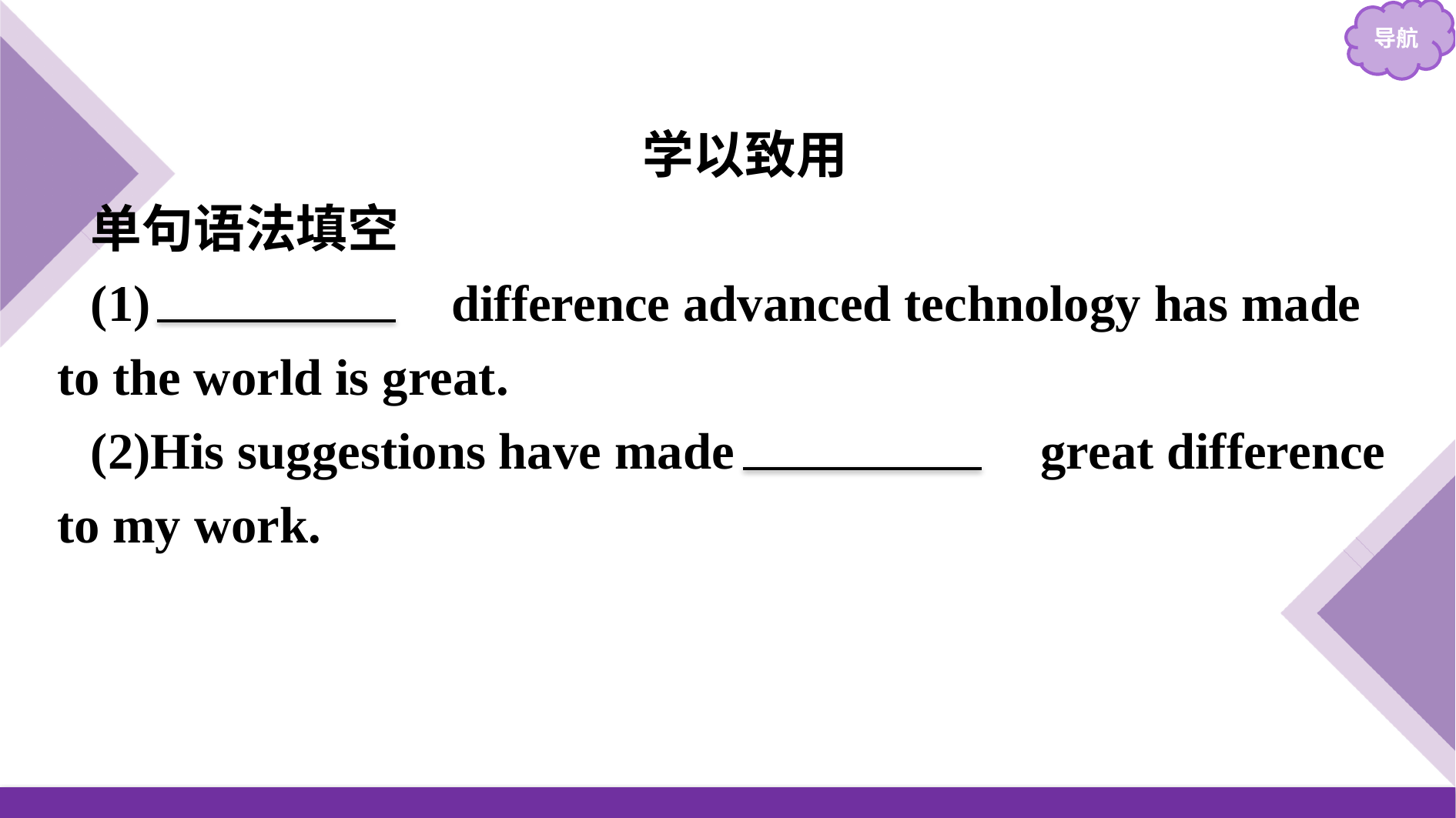

学以致用
单句语法填空
(1)　　The　 difference advanced technology has made to the world is great.
(2)His suggestions have made 　　a　　 great difference to my work.